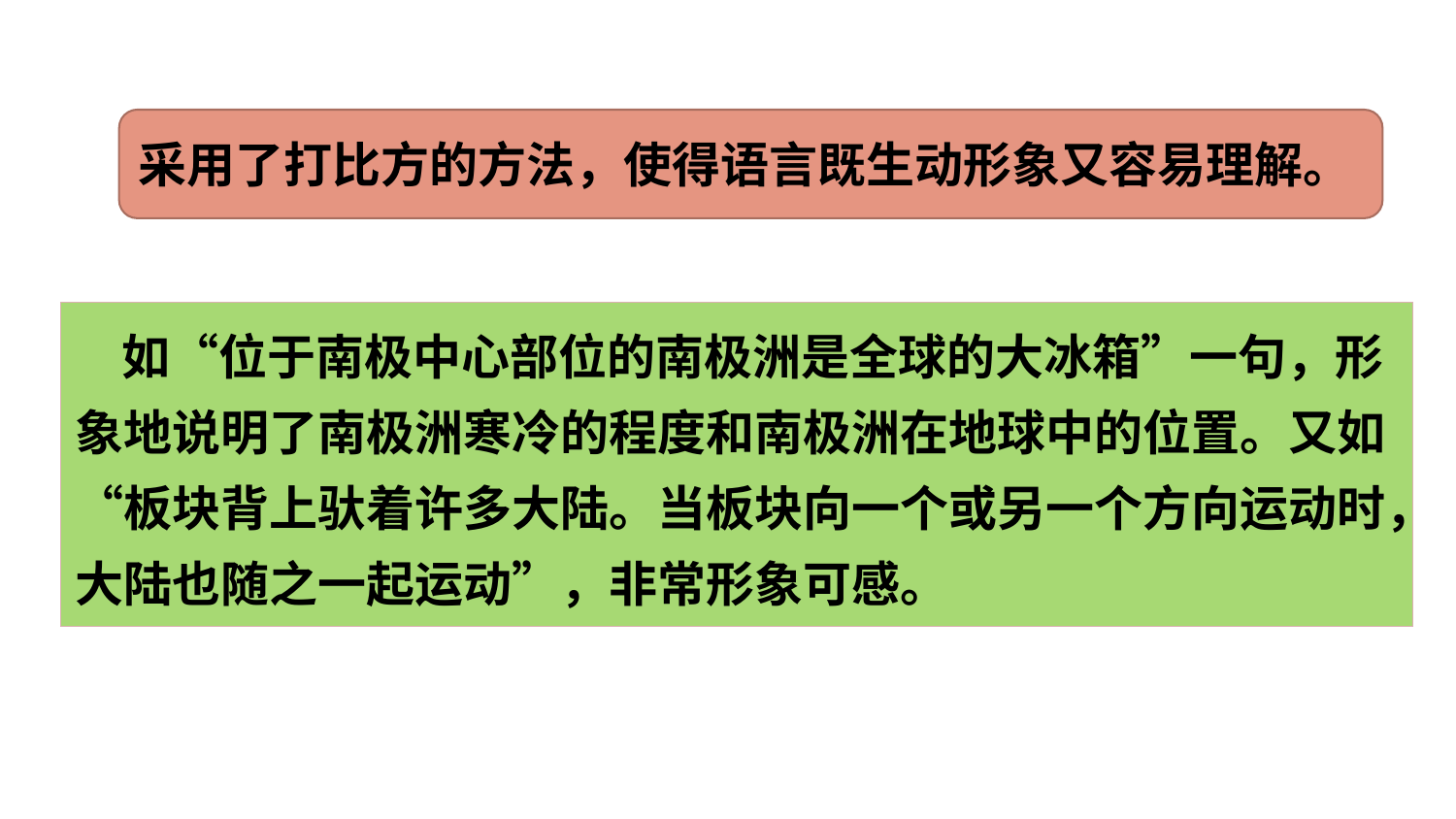

采用了打比方的方法，使得语言既生动形象又容易理解。
    如“位于南极中心部位的南极洲是全球的大冰箱”一句，形象地说明了南极洲寒冷的程度和南极洲在地球中的位置。又如“板块背上驮着许多大陆。当板块向一个或另一个方向运动时，大陆也随之一起运动”，非常形象可感。